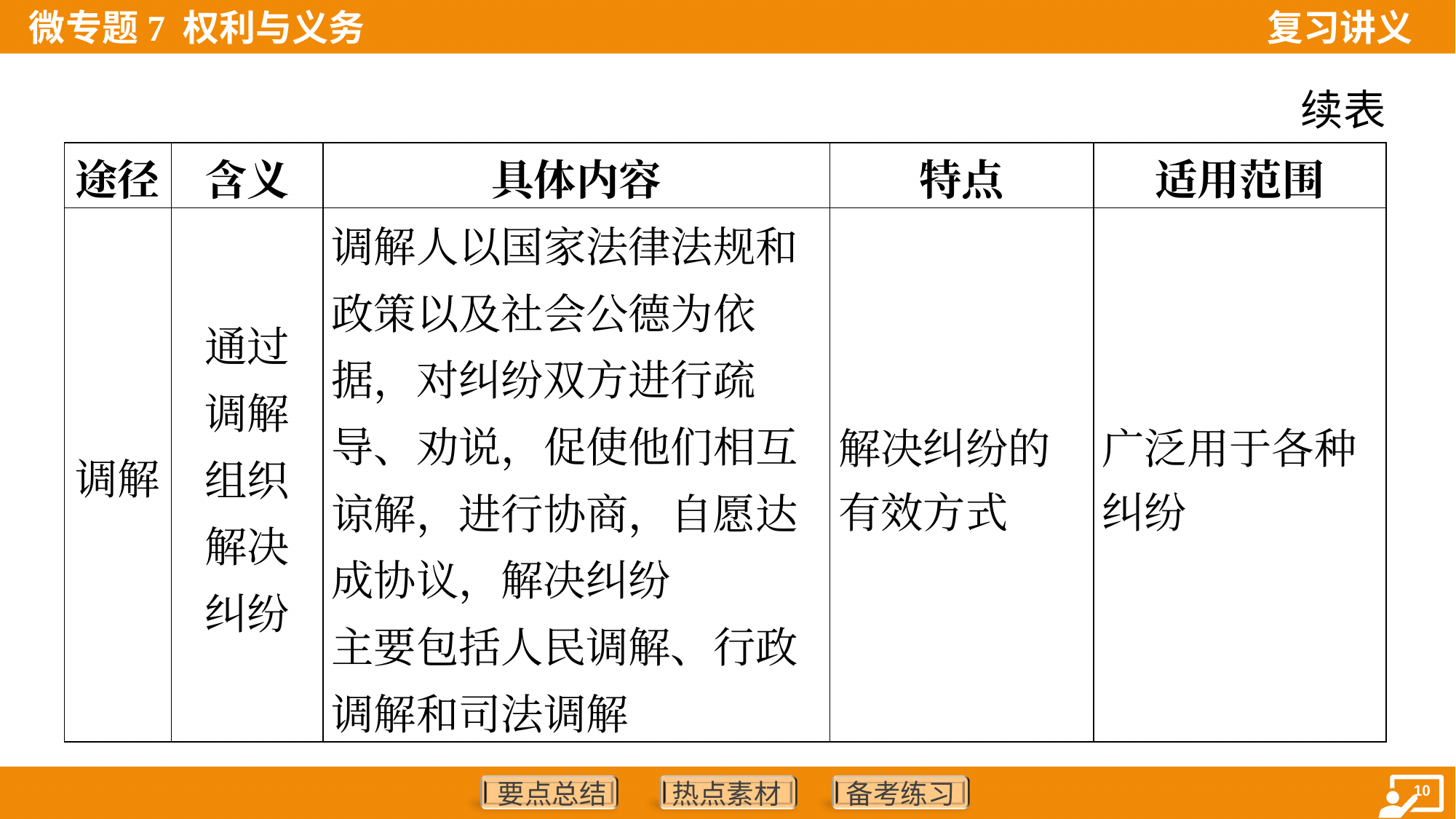

续表
| 途径 | 含义 | 具体内容 | 特点 | 适用范围 |
| --- | --- | --- | --- | --- |
| 调解 | 通过 调解 组织 解决 纠纷 | 调解人以国家法律法规和政策以及社会公德为依据，对纠纷双方进行疏导、劝说，促使他们相互谅解，进行协商，自愿达成协议，解决纠纷 主要包括人民调解、行政调解和司法调解 | 解决纠纷的 有效方式 | 广泛用于各种 纠纷 |